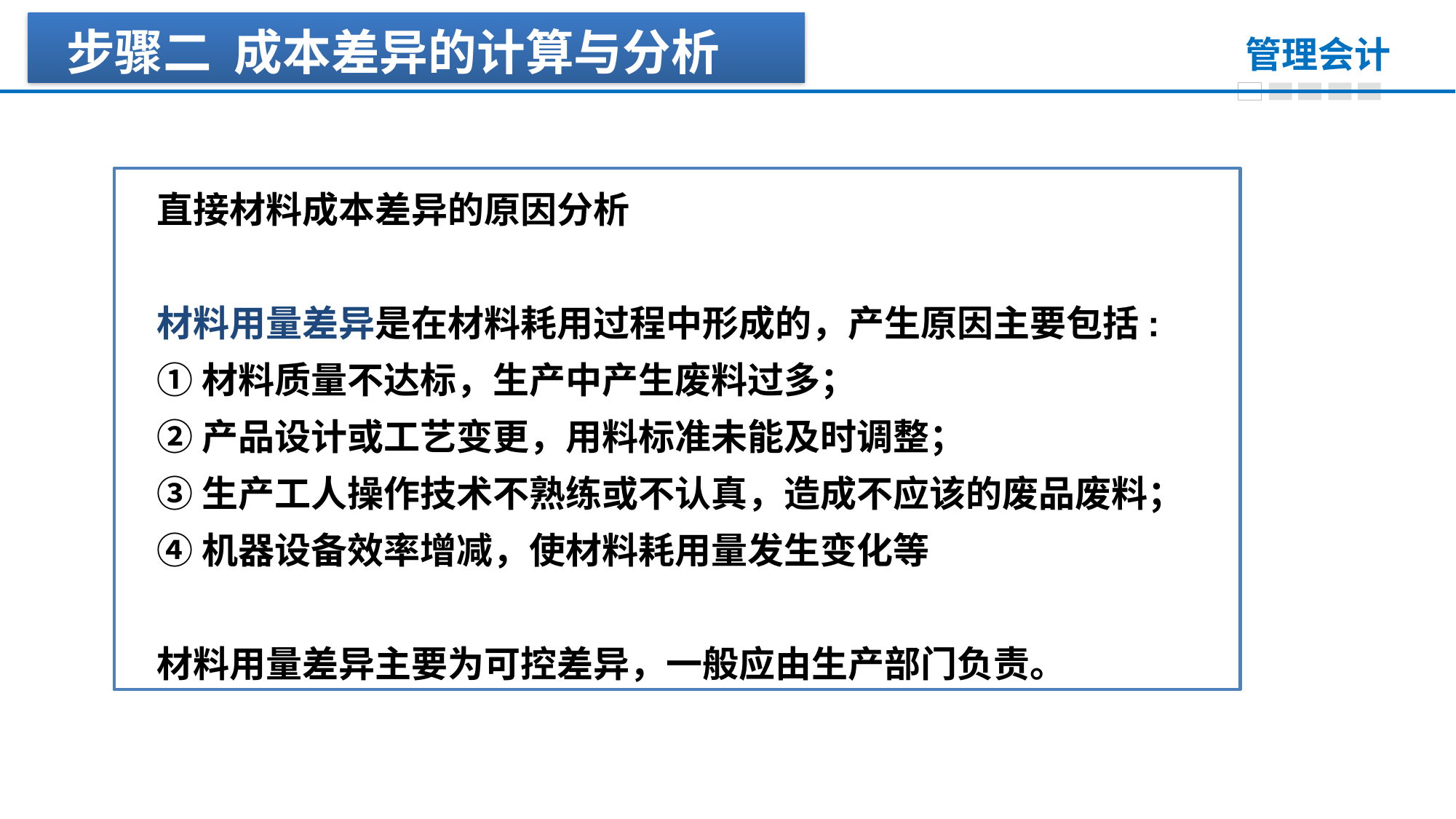

步骤二  成本差异的计算与分析
直接材料成本差异的原因分析

材料用量差异是在材料耗用过程中形成的，产生原因主要包括:
①材料质量不达标，生产中产生废料过多；
②产品设计或工艺变更，用料标准未能及时调整；
③生产工人操作技术不熟练或不认真，造成不应该的废品废料；
④机器设备效率增减，使材料耗用量发生变化等

材料用量差异主要为可控差异，一般应由生产部门负责。